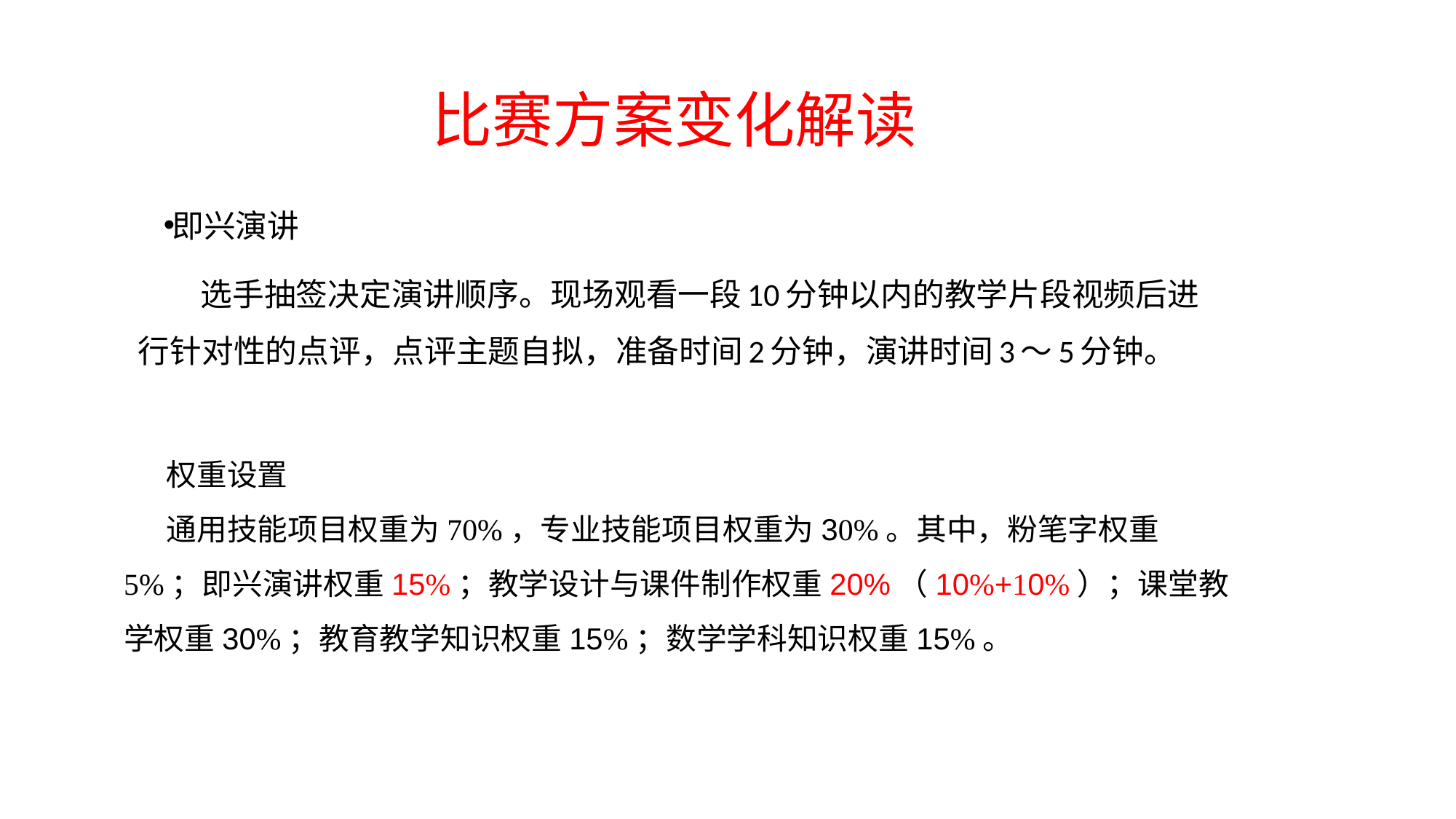

# 比赛方案变化解读
即兴演讲
        选手抽签决定演讲顺序。现场观看一段10分钟以内的教学片段视频后进行针对性的点评，点评主题自拟，准备时间2分钟，演讲时间3～5分钟。

权重设置
通用技能项目权重为70%，专业技能项目权重为30%。其中，粉笔字权重5%；即兴演讲权重15%；教学设计与课件制作权重20%（10%+10%）；课堂教学权重30%；教育教学知识权重15%；数学学科知识权重15%。